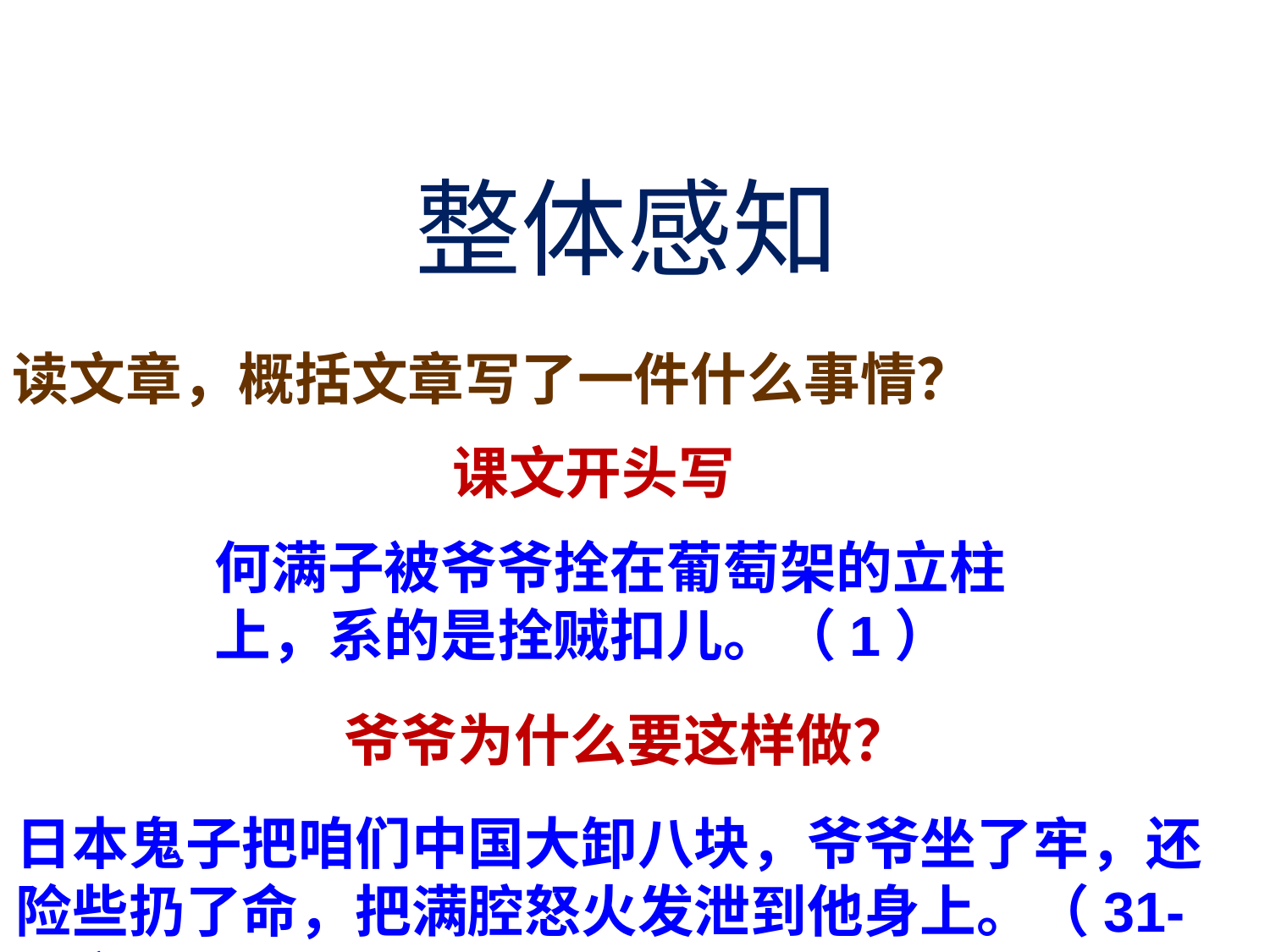

整体感知
读文章，概括文章写了一件什么事情？
课文开头写
何满子被爷爷拴在葡萄架的立柱上，系的是拴贼扣儿。（1）
爷爷为什么要这样做？
日本鬼子把咱们中国大卸八块，爷爷坐了牢，还险些扔了命，把满腔怒火发泄到他身上。（31-33）